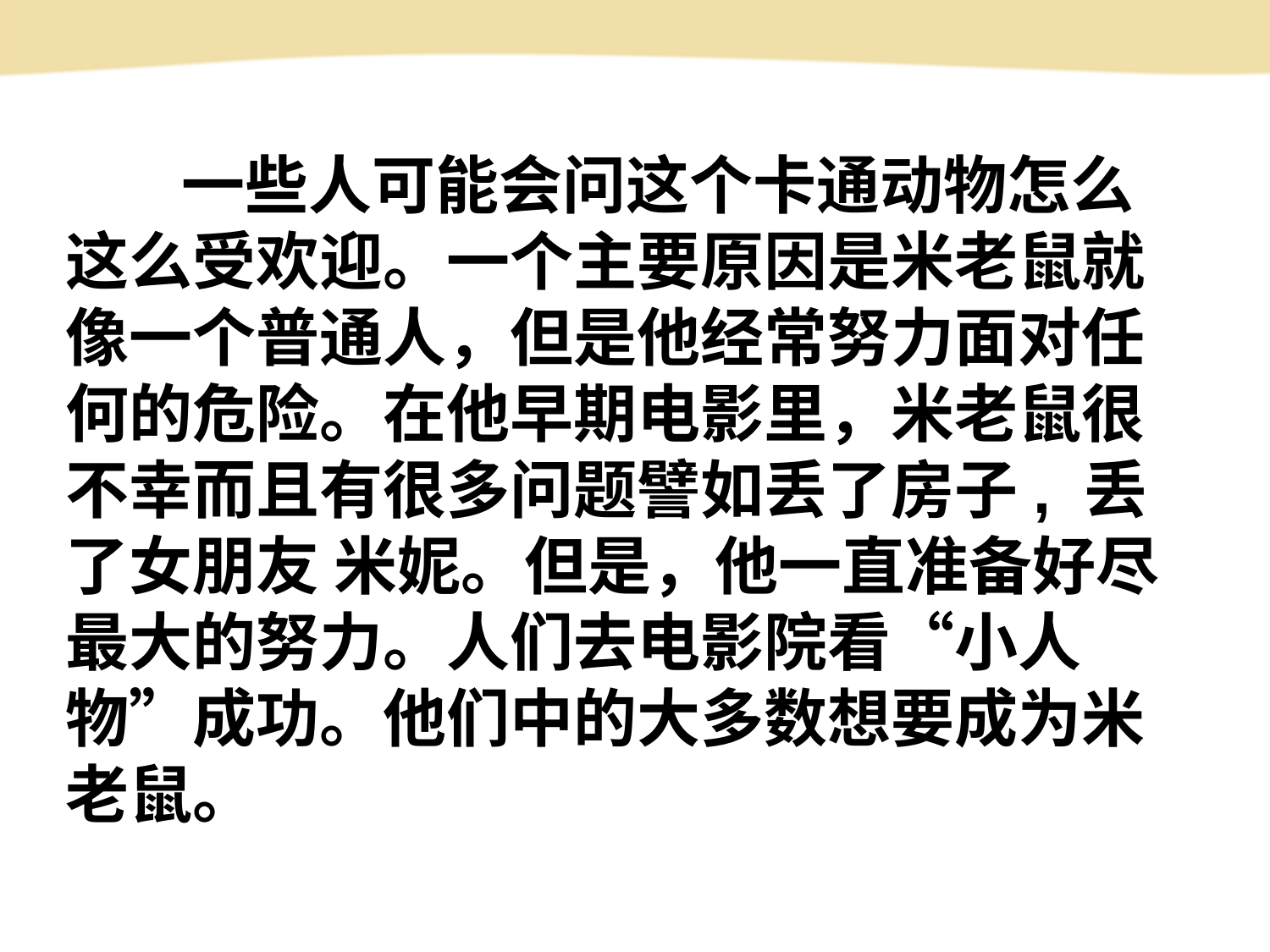

# 一些人可能会问这个卡通动物怎么这么受欢迎。一个主要原因是米老鼠就像一个普通人，但是他经常努力面对任何的危险。在他早期电影里，米老鼠很不幸而且有很多问题譬如丢了房子, 丢了女朋友 米妮。但是，他一直准备好尽最大的努力。人们去电影院看“小人物”成功。他们中的大多数想要成为米老鼠。